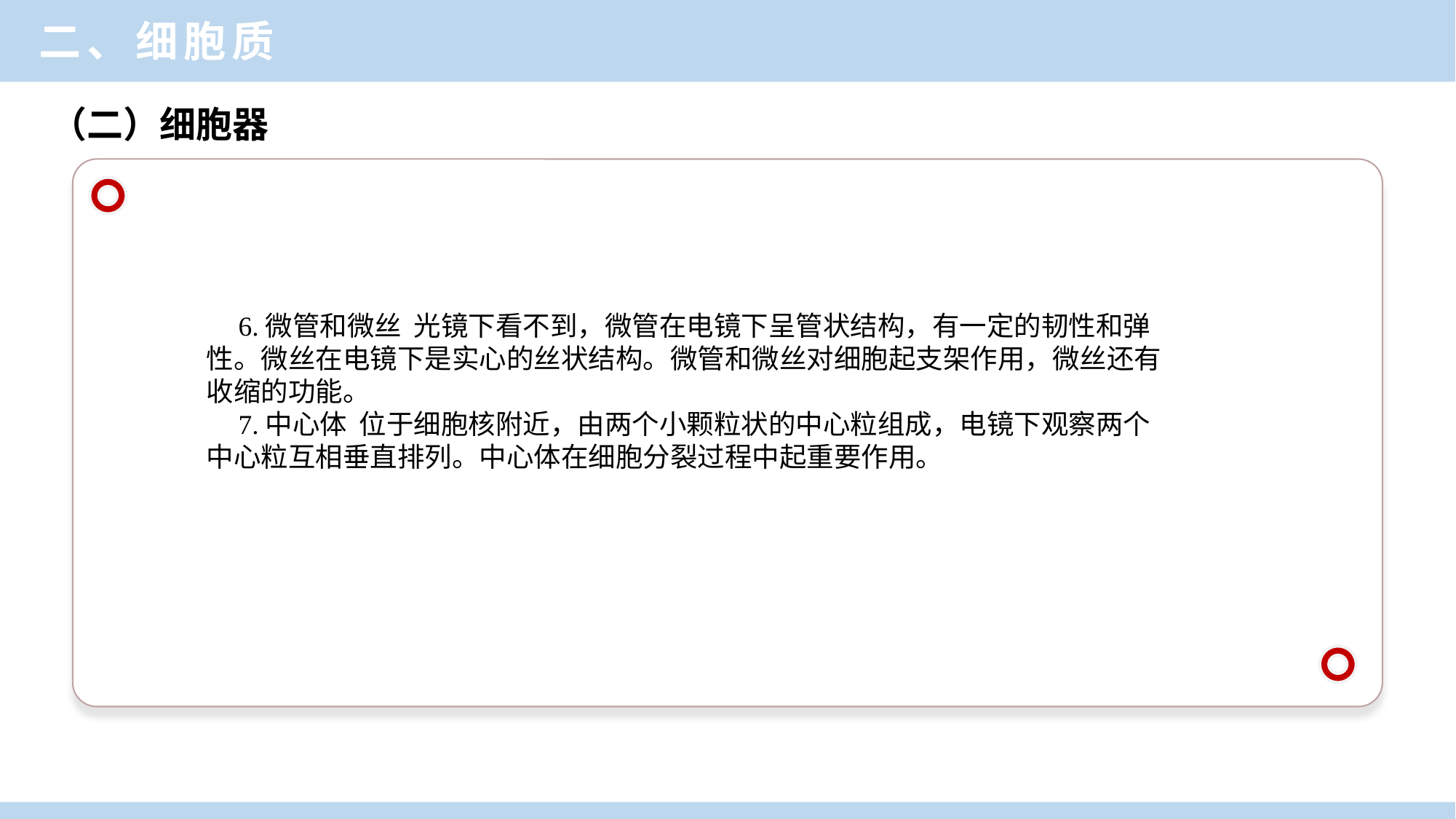

二、细胞质
（二）细胞器

6.微管和微丝  光镜下看不到，微管在电镜下呈管状结构，有一定的韧性和弹性。微丝在电镜下是实心的丝状结构。微管和微丝对细胞起支架作用，微丝还有收缩的功能。
7.中心体  位于细胞核附近，由两个小颗粒状的中心粒组成，电镜下观察两个中心粒互相垂直排列。中心体在细胞分裂过程中起重要作用。